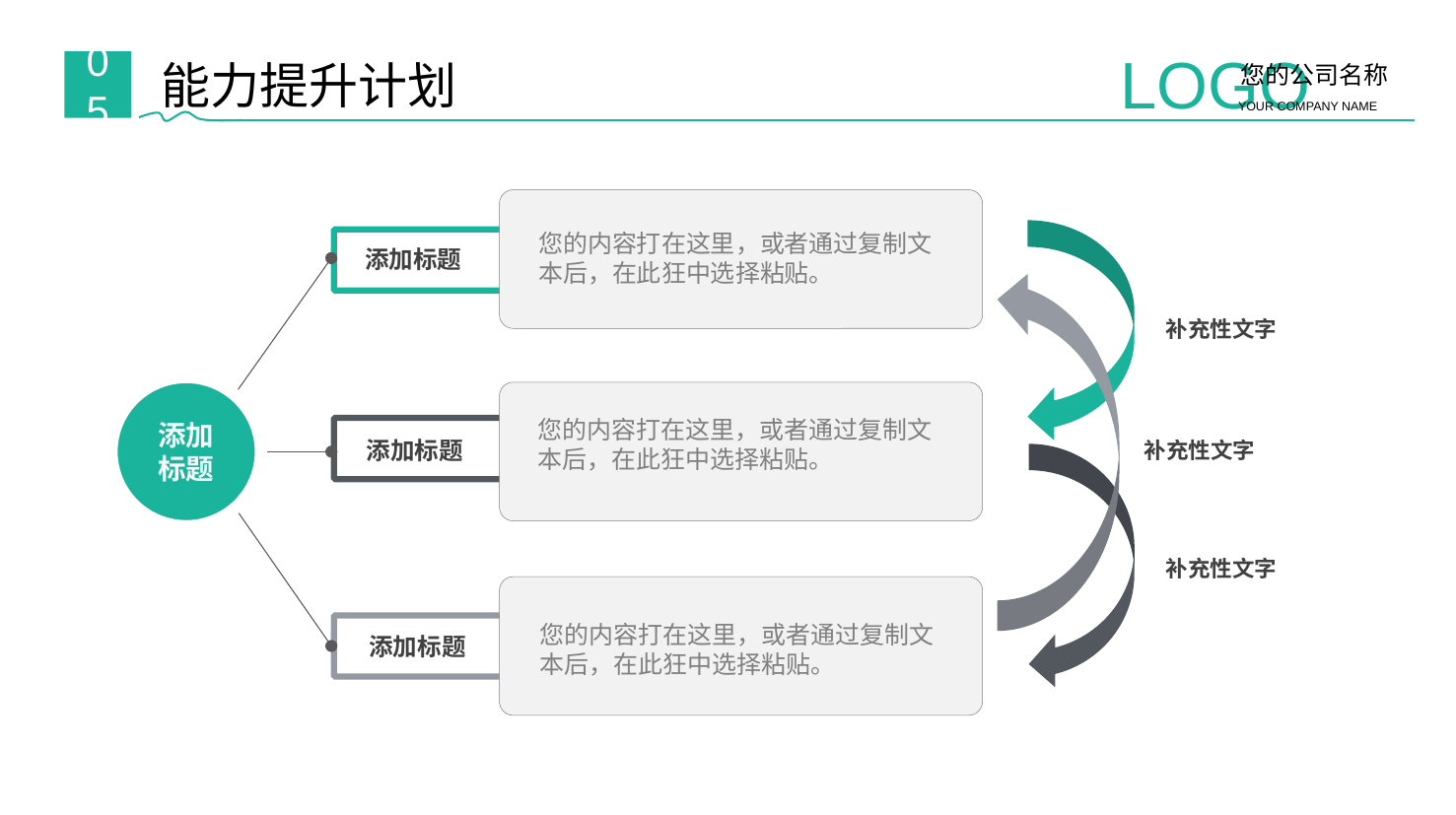

LOGO
您的公司名称
YOUR COMPANY NAME
能力提升计划
05

您的内容打在这里，或者通过复制文本后，在此狂中选择粘贴。

添加标题

补充性文字
添加
标题

您的内容打在这里，或者通过复制文本后，在此狂中选择粘贴。

添加标题
补充性文字

补充性文字

您的内容打在这里，或者通过复制文本后，在此狂中选择粘贴。

添加标题